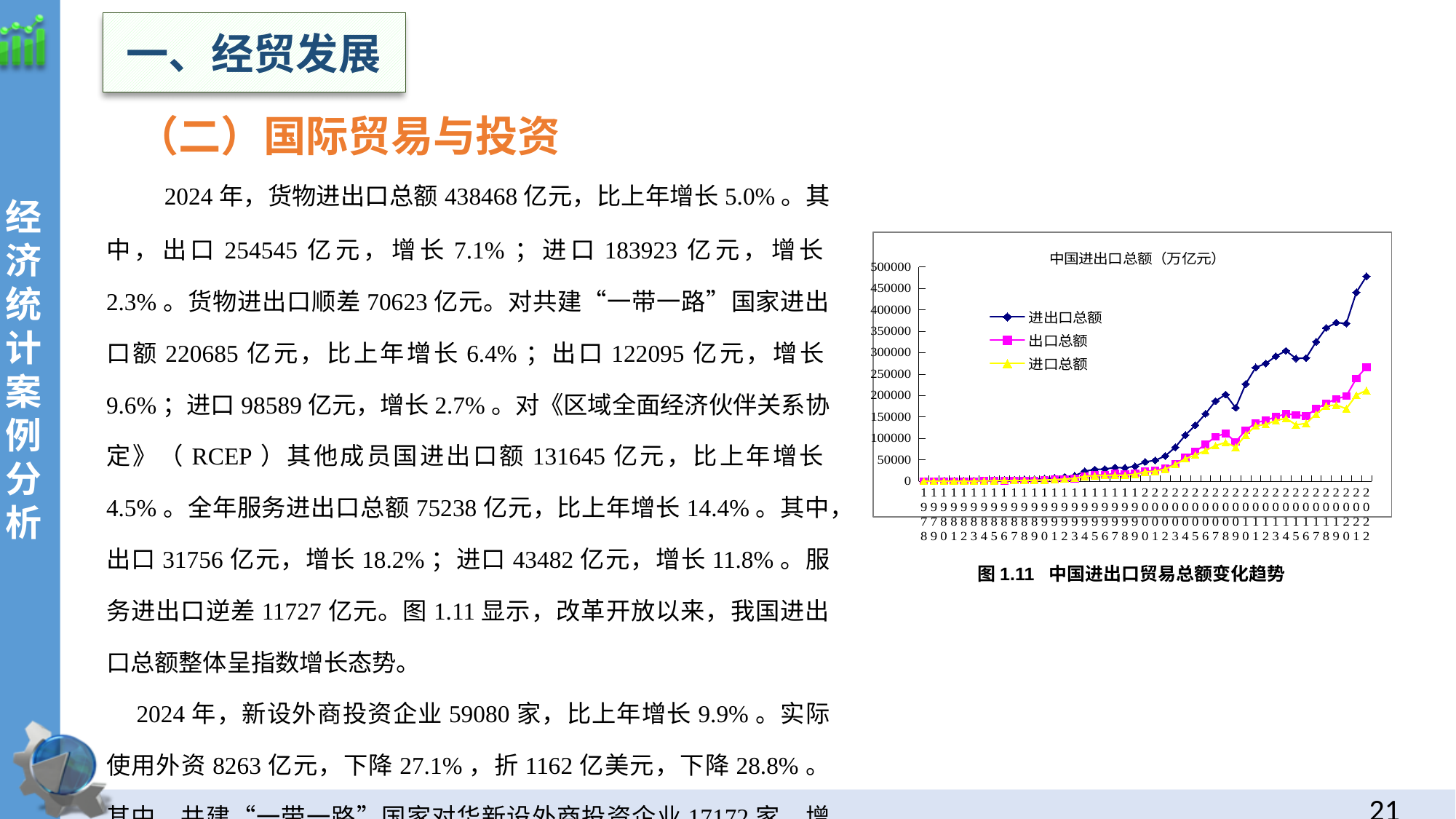

一、经贸发展

（二）国际贸易与投资
   2024年，货物进出口总额438468亿元，比上年增长5.0%。其中，出口254545亿元，增长7.1%；进口183923亿元，增长2.3%。货物进出口顺差70623亿元。对共建“一带一路”国家进出口额220685亿元，比上年增长6.4%；出口122095亿元，增长9.6%；进口98589亿元，增长2.7%。对《区域全面经济伙伴关系协定》（RCEP）其他成员国进出口额131645亿元，比上年增长4.5%。全年服务进出口总额75238亿元，比上年增长14.4%。其中，出口31756亿元，增长18.2%；进口43482亿元，增长11.8%。服务进出口逆差11727亿元。图1.11显示，改革开放以来，我国进出口总额整体呈指数增长态势。
2024年，新设外商投资企业59080家，比上年增长9.9%。实际使用外资8263亿元，下降27.1%，折1162亿美元，下降28.8%。其中，共建“一带一路”国家对华新设外商投资企业17172家，增长23.8%。

经
济统计案例分析

### Chart: 中国进出口总额（万亿元）

| Category | 进出口总额 | 出口总额 | 进口总额 |
|---|---|---|---|
| 1978 | 355.0 | 167.7 | 187.4 |
| 1979 | 454.6 | 211.7 | 242.9 |
| 1980 | 570.0 | 271.2 | 298.8 |
| 1981 | 735.3 | 367.6 | 367.7 |
| 1982 | 860.060126 | 464.330818 | 395.729308 |
| 1983 | 954.141892 | 493.026059 | 461.115833 |
| 1984 | 1339.04238 | 652.189236 | 686.853144 |
| 1985 | 2231.74254 | 899.9377 | 1331.90484 |
| 1986 | 2792.40192 | 1215.37808 | 1577.02384 |
| 1987 | 3328.74197 | 1621.86168 | 1706.88029 |
| 1988 | 4145.6227 | 1956.5271 | 2189.0956 |
| 1989 | 4536.55161 | 2189.4362 | 2347.11541 |
| 1990 | 6154.17344 | 3371.80424 | 2782.3692 |
| 1991 | 7953.49511 | 4335.47515 | 3618.01996 |
| 1992 | 10333.36346 | 5370.03668 | 4963.32678 |
| 1993 | 12804.8444 | 6124.8996 | 6679.9448 |
| 1994 | 23527.7255 | 12162.7774 | 11364.9481 |
| 1995 | 27645.3364 | 14491.1142 | 13154.2222 |
| 1996 | 28338.39094 | 14902.71316 | 13435.57778 |
| 1997 | 32124.28458 | 17999.12752 | 14125.25706 |
| 1998 | 31145.72499 | 17297.41455 | 13848.21044 |
| 1999 | 34947.61866 | 18591.13671 | 16356.58195 |
| 2000 | 45166.69296 | 23534.32352 | 21632.26944 |
| 2001 | 48676.9065 | 25267.3286 | 23409.5779 |
| 2002 | 59055.9452 | 30774.3571 | 28281.5881 |
| 2003 | 79310.0928 | 40536.4841 | 38773.6087 |
| 2004 | 107559.49664 | 55104.80768 | 52454.68896 |
| 2005 | 130706.79276 | 69554.52227 | 61152.27049 |
| 2006 | 157222.82276 | 85807.25964 | 71415.66312 |
| 2007 | 187108.918 | 103916.8328 | 83191.9852 |
| 2008 | 202302.77926 | 111736.94281 | 90565.73645 |
| 2009 | 171311.1919 | 91836.9667 | 79474.2252 |
| 2010 | 226887.2393 | 119095.5263 | 107791.713 |
| 2011 | 265394.90732 | 136226.0174 | 129168.88992 |
| 2012 | 274642.0 | 142084.0375 | 132558.0625 |
| 2013 | 291464.16252 | 149951.94332 | 141512.83852 |
| 2014 | 304294.08456 | 157345.13192 | 146948.95264 |
| 2015 | 286246.60144 | 154783.32808 | 131463.27336 |
| 2016 | 287333.5 | 152337.3 | 134997.2 |
| 2017 | 325090.3 | 168716.2 | 156374.1 |
| 2018 | 357412.0 | 181786.8 | 175625.3 |
| 2019 | 369780.2 | 191937.6 | 177842.6 |
| 2020 | 367857.9 | 198635.5 | 169222.4 |
| 2021 | 440397.3 | 239690.2 | 200707.2 |
| 2022 | 477813.5 | 265933.9 | 211879.6 |
图1.11  中国进出口贸易总额变化趋势
21